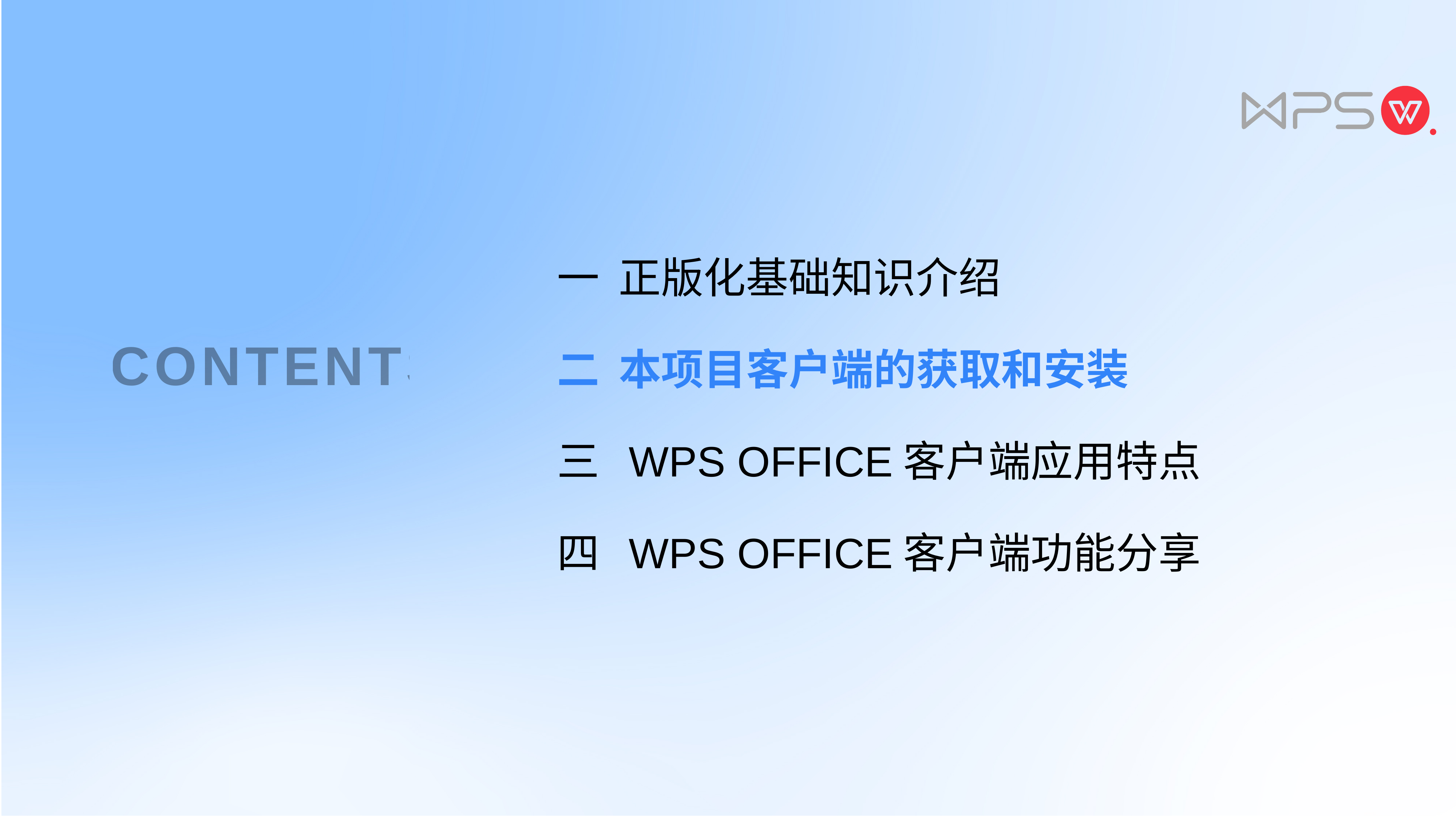

一  正版化基础知识介绍
二  本项目客户端的获取和安装
三  WPS OFFICE客户端应用特点
四  WPS OFFICE客户端功能分享
CONTENTS